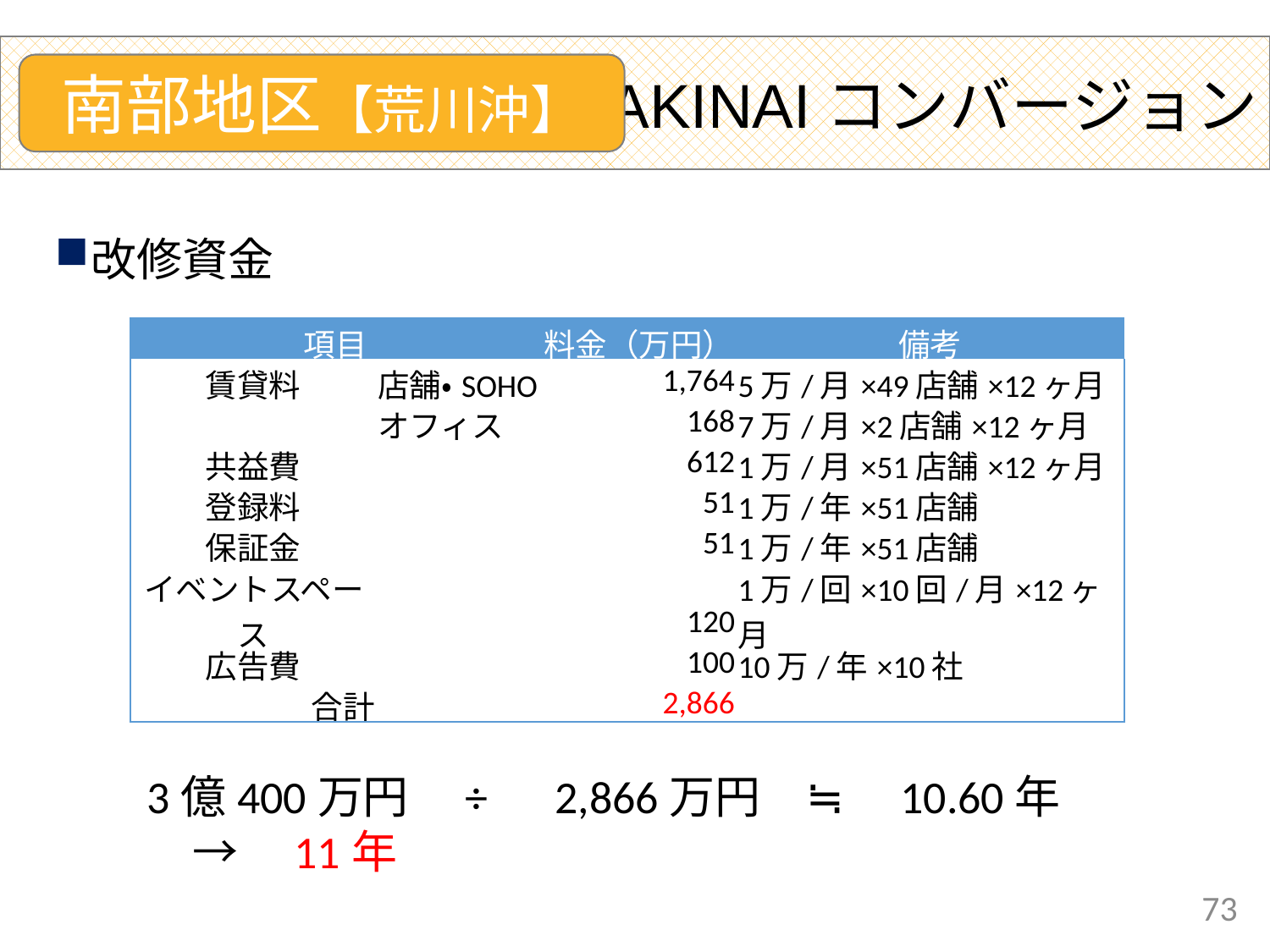

AKINAIコンバージョン
南部地区【荒川沖】
改修資金
| 項目 |  | 料金（万円） | 備考 |
| --- | --- | --- | --- |
| 賃貸料 | 店舗・SOHO | 1,764 | 5万/月×49店舗×12ヶ月 |
|  | オフィス | 168 | 7万/月×2店舗×12ヶ月 |
| 共益費 |  | 612 | 1万/月×51店舗×12ヶ月 |
| 登録料 |  | 51 | 1万/年×51店舗 |
| 保証金 |  | 51 | 1万/年×51店舗 |
| イベントスペース |  | 120 | 1万/回×10回/月×12ヶ月 |
| 広告費 |  | 100 | 10万/年×10社 |
| 合計 |  | 2,866 |  |
3億400万円　÷　2,866万円　≒　10.60年　→　11年
73